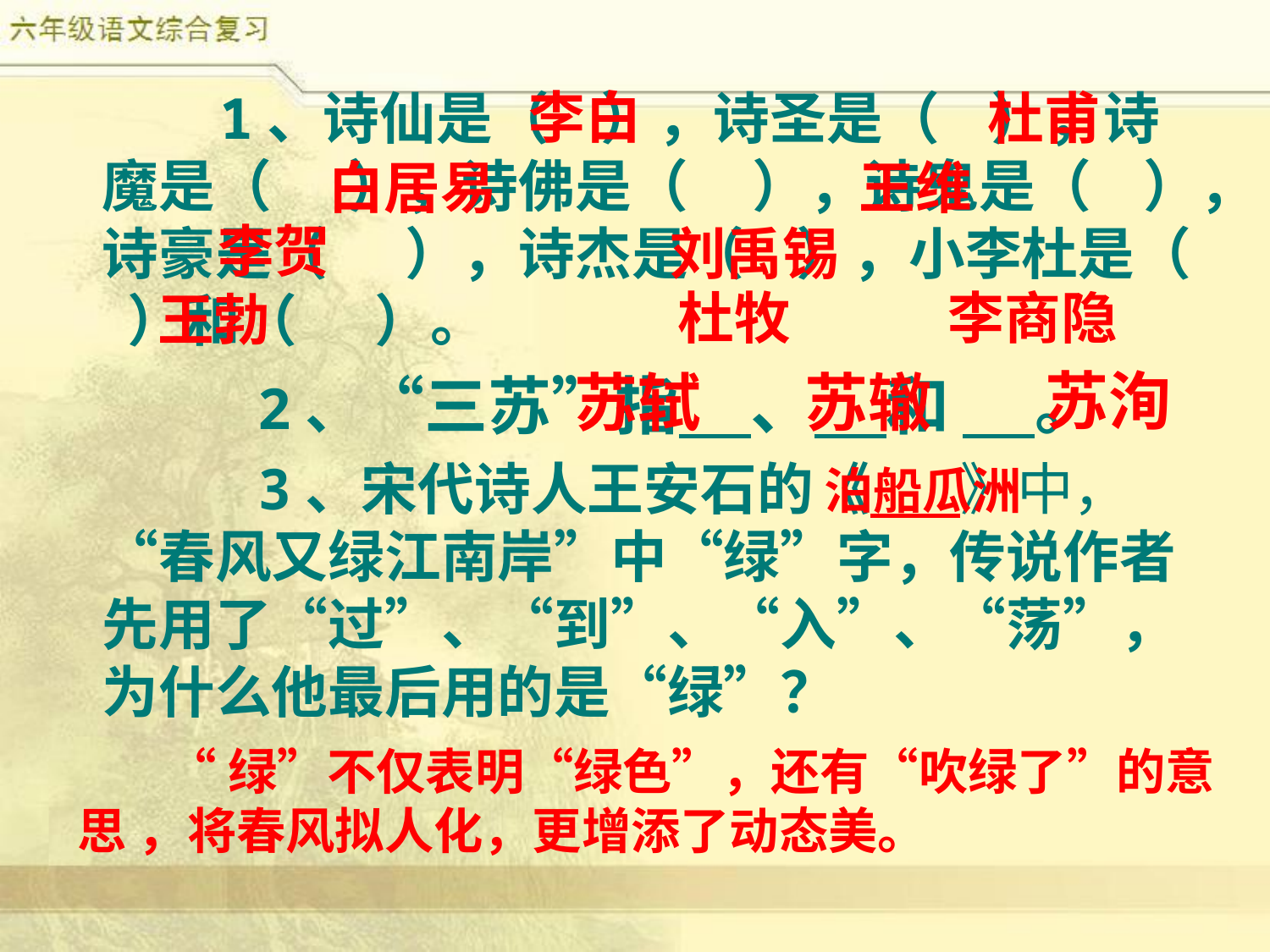

李白
            1、诗仙是（    ），诗圣是（    ），诗魔是（      ），诗佛是（     ），诗鬼是（    ），诗豪是（      ），诗杰是（    ），小李杜是（    ）和（      ）。
      2、“三苏”指     、     和      。
      3、宋代诗人王安石的《       》中，“春风又绿江南岸”中“绿”字，传说作者先用了“过”、“到”、“入”、“荡”，为什么他最后用的是“绿”？
杜甫
白居易
王维
李贺
刘禹锡
杜牧
李商隐
王勃
苏洵
苏轼
苏辙
泊船瓜洲
        “绿”不仅表明“绿色”，还有“吹绿了”的意思 ，将春风拟人化，更增添了动态美。